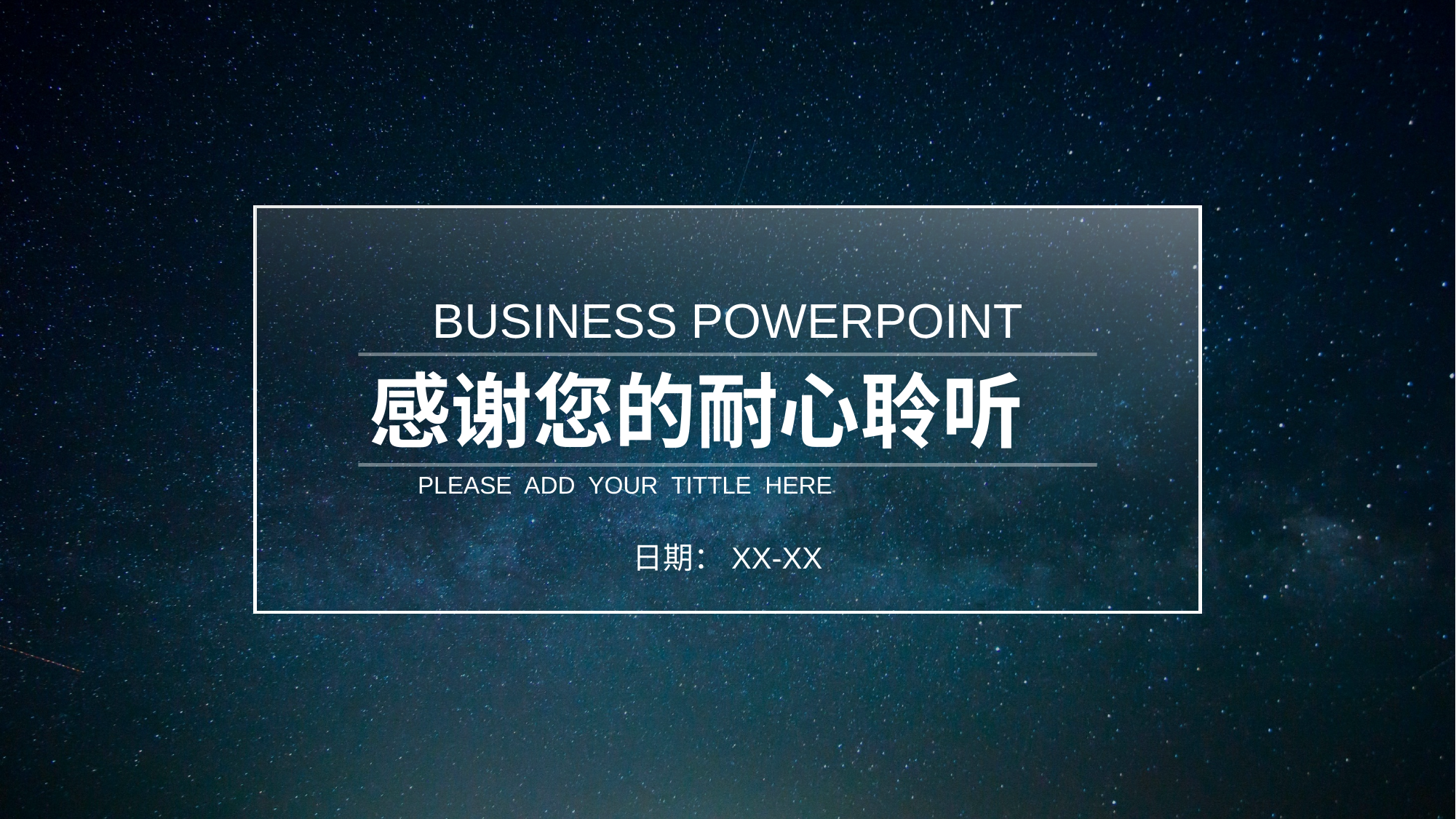

BUSINESS POWERPOINT
感谢您的耐心聆听
PLEASE  ADD  YOUR  TITTLE  HERE
日期：XX-XX